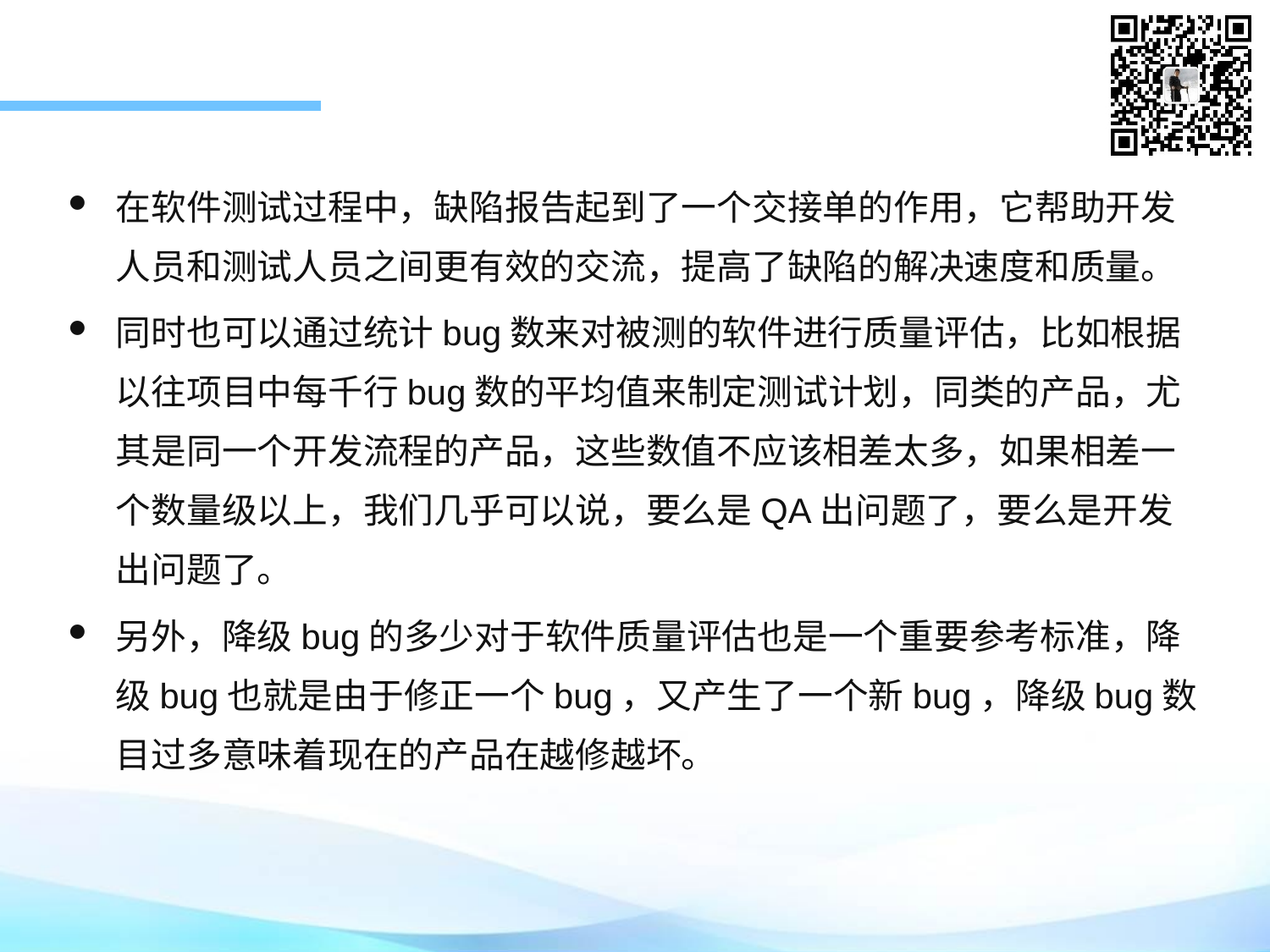

在软件测试过程中，缺陷报告起到了一个交接单的作用，它帮助开发人员和测试人员之间更有效的交流，提高了缺陷的解决速度和质量。
同时也可以通过统计bug数来对被测的软件进行质量评估，比如根据以往项目中每千行bug数的平均值来制定测试计划，同类的产品，尤其是同一个开发流程的产品，这些数值不应该相差太多，如果相差一个数量级以上，我们几乎可以说，要么是QA出问题了，要么是开发出问题了。
另外，降级bug的多少对于软件质量评估也是一个重要参考标准，降级bug也就是由于修正一个bug，又产生了一个新bug，降级bug数目过多意味着现在的产品在越修越坏。